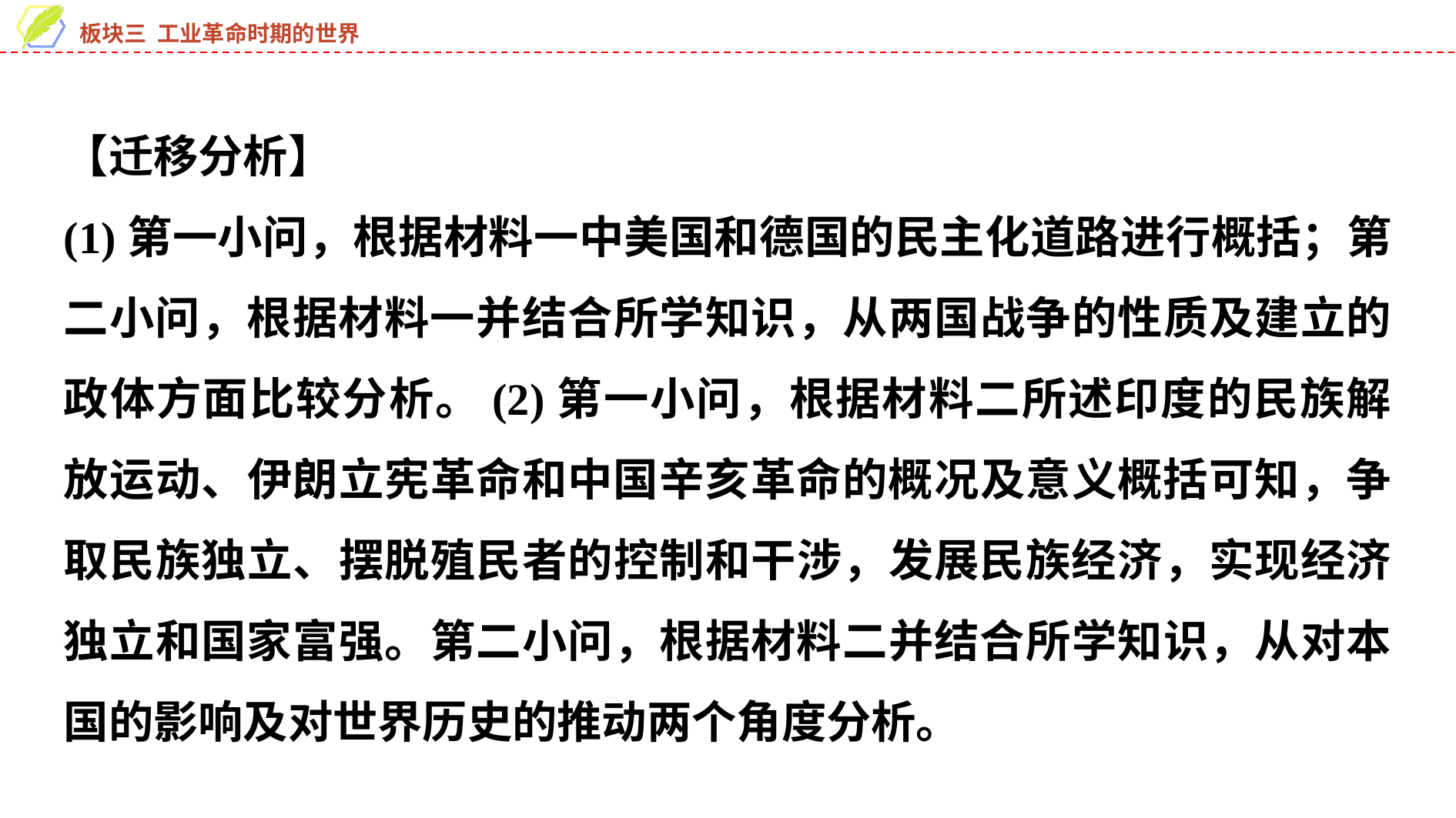

【迁移分析】
(1)第一小问，根据材料一中美国和德国的民主化道路进行概括；第二小问，根据材料一并结合所学知识，从两国战争的性质及建立的政体方面比较分析。(2)第一小问，根据材料二所述印度的民族解放运动、伊朗立宪革命和中国辛亥革命的概况及意义概括可知，争取民族独立、摆脱殖民者的控制和干涉，发展民族经济，实现经济独立和国家富强。第二小问，根据材料二并结合所学知识，从对本国的影响及对世界历史的推动两个角度分析。